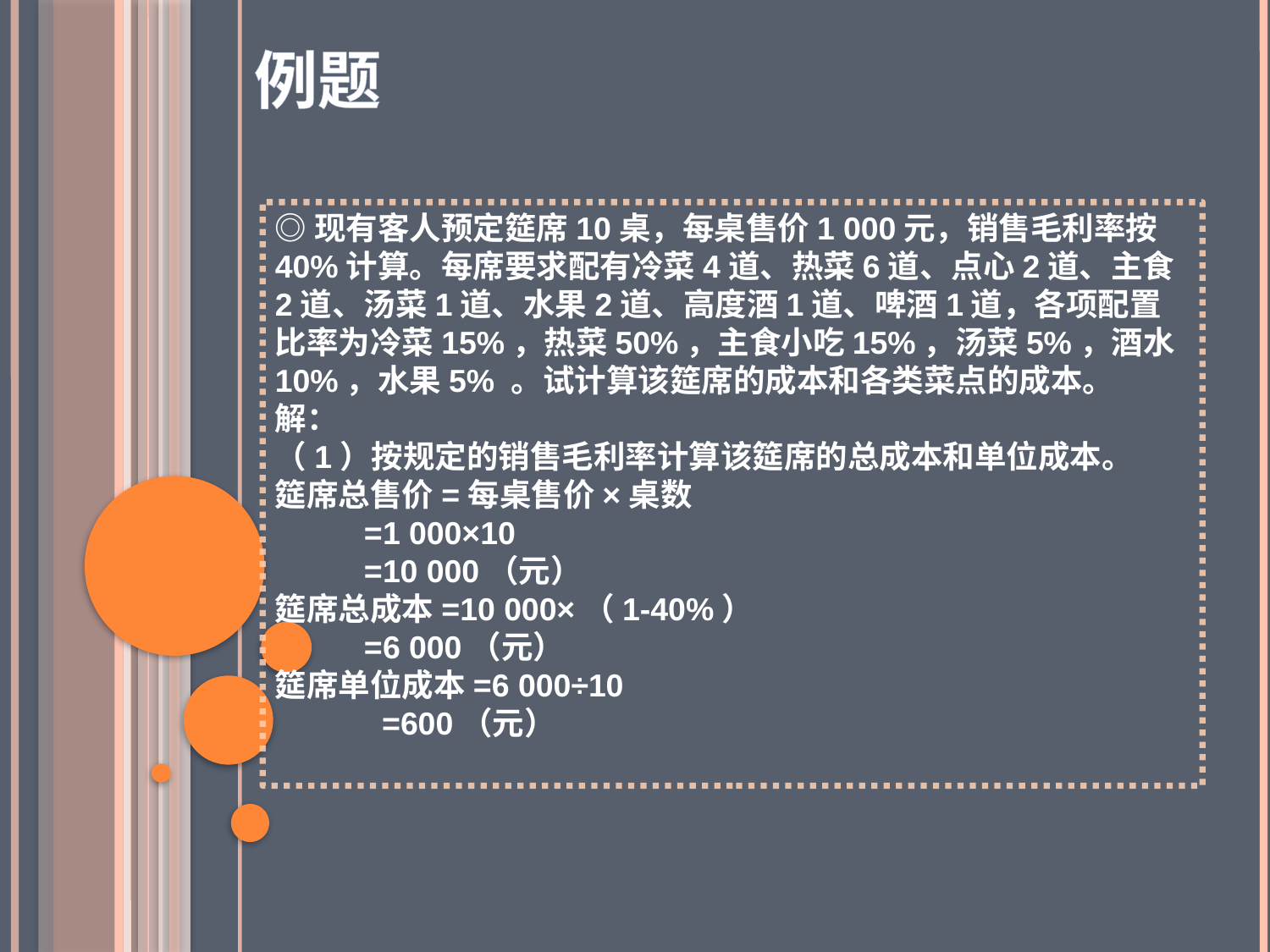

例题
◎现有客人预定筵席10桌，每桌售价1 000元，销售毛利率按40%计算。每席要求配有冷菜4道、热菜6道、点心2道、主食2道、汤菜1道、水果2道、高度酒1道、啤酒1道，各项配置比率为冷菜15%，热菜50%，主食小吃15%，汤菜5%，酒水10%，水果5% 。试计算该筵席的成本和各类菜点的成本。
解：
（1）按规定的销售毛利率计算该筵席的总成本和单位成本。
筵席总售价=每桌售价×桌数
          =1 000×10
          =10 000（元）
筵席总成本=10 000×（1-40%）
          =6 000（元）
筵席单位成本=6 000÷10
            =600（元）